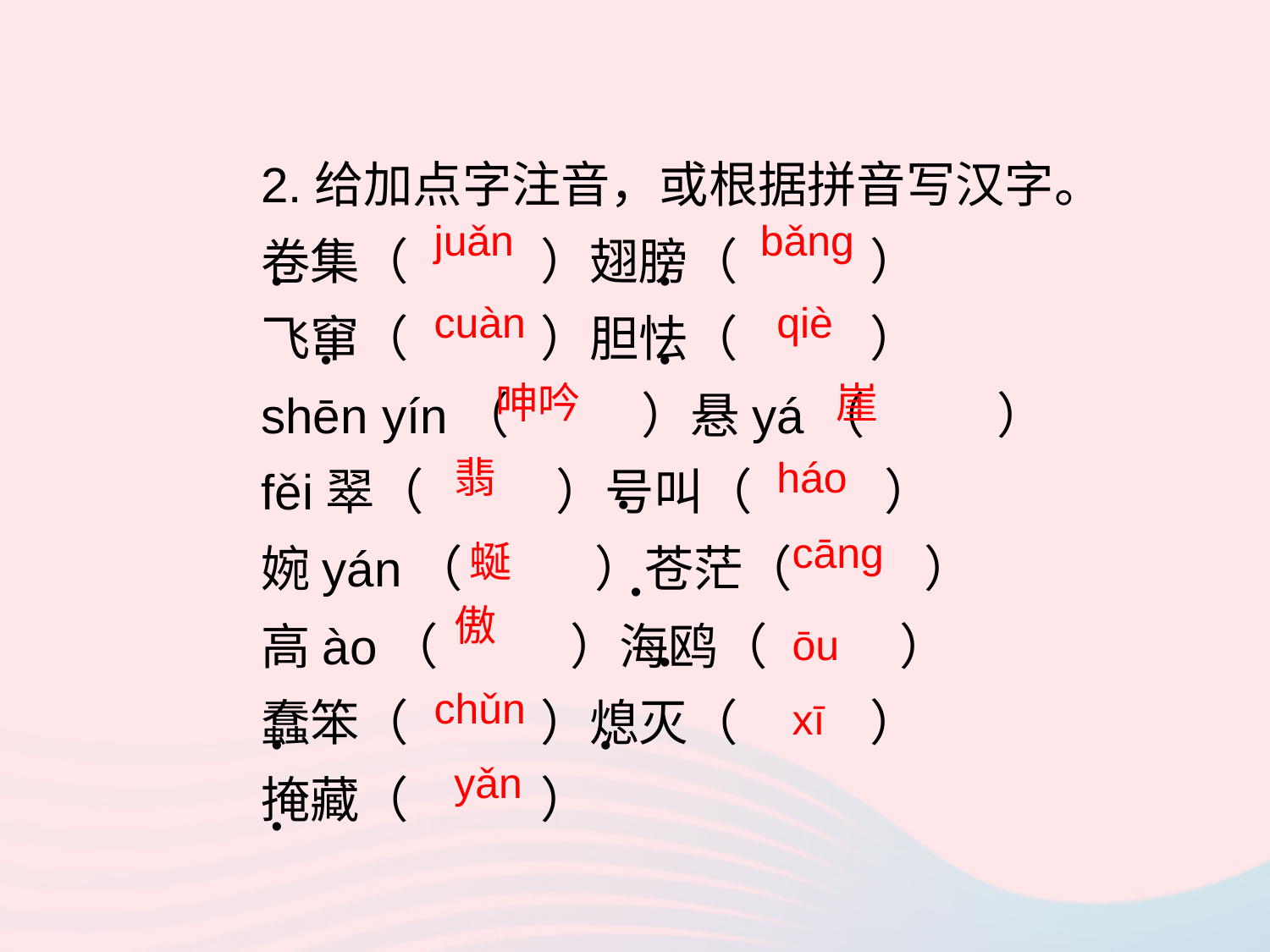

2.给加点字注音，或根据拼音写汉字。
卷集（            ）翅膀（            ）
飞窜（            ）胆怯（            ）
shēn yín（            ）悬yá（            ）
fěi翠（            ）号叫（            ）
婉yán（            ）苍茫（            ）
高ào（            ）海鸥（            ）
蠢笨（            ）熄灭（            ）
掩藏（            ）
juǎn
bǎnɡ
•
•
cuàn
qiè
•
•
呻吟
崖
háo
翡
•
cānɡ
蜒
•
傲
ōu
•
chǔn
xī
•
•
yǎn
•